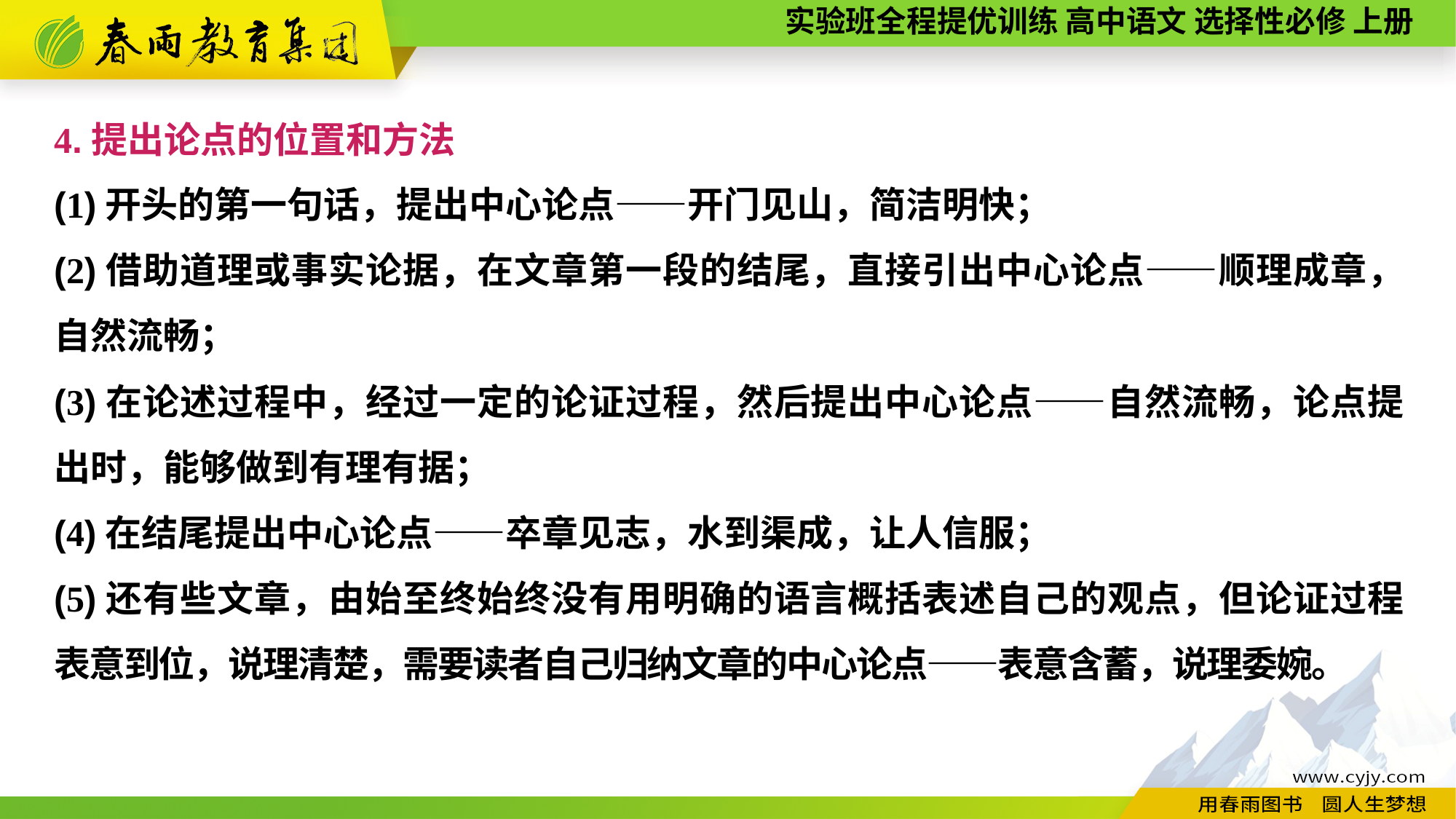

4.提出论点的位置和方法
(1)开头的第一句话，提出中心论点——开门见山，简洁明快；
(2)借助道理或事实论据，在文章第一段的结尾，直接引出中心论点——顺理成章，自然流畅；
(3)在论述过程中，经过一定的论证过程，然后提出中心论点——自然流畅，论点提出时，能够做到有理有据；
(4)在结尾提出中心论点——卒章见志，水到渠成，让人信服；
(5)还有些文章，由始至终始终没有用明确的语言概括表述自己的观点，但论证过程表意到位，说理清楚，需要读者自己归纳文章的中心论点——表意含蓄，说理委婉。